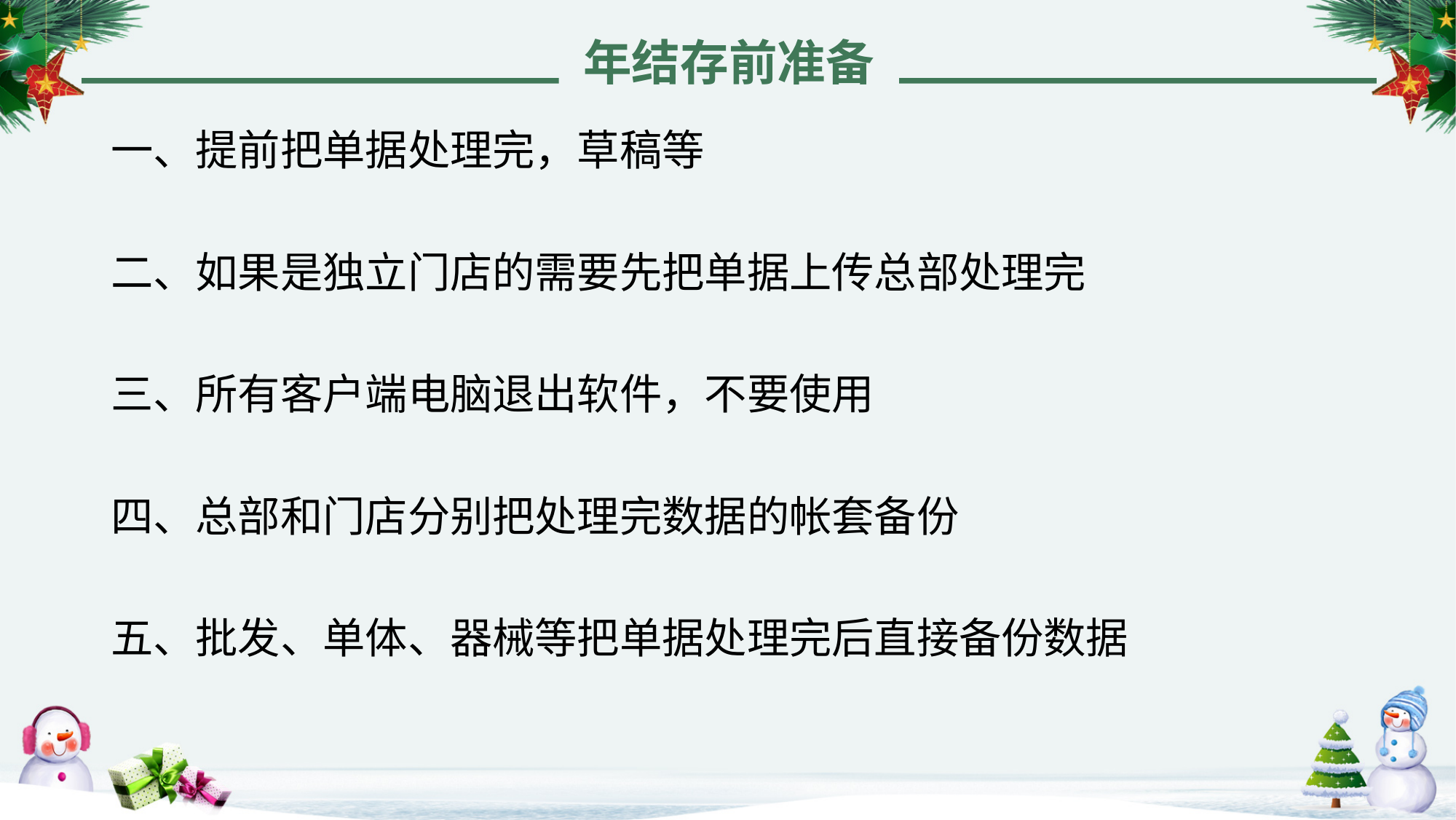

年结存前准备

一、提前把单据处理完，草稿等

二、如果是独立门店的需要先把单据上传总部处理完

三、所有客户端电脑退出软件，不要使用

四、总部和门店分别把处理完数据的帐套备份

五、批发、单体、器械等把单据处理完后直接备份数据